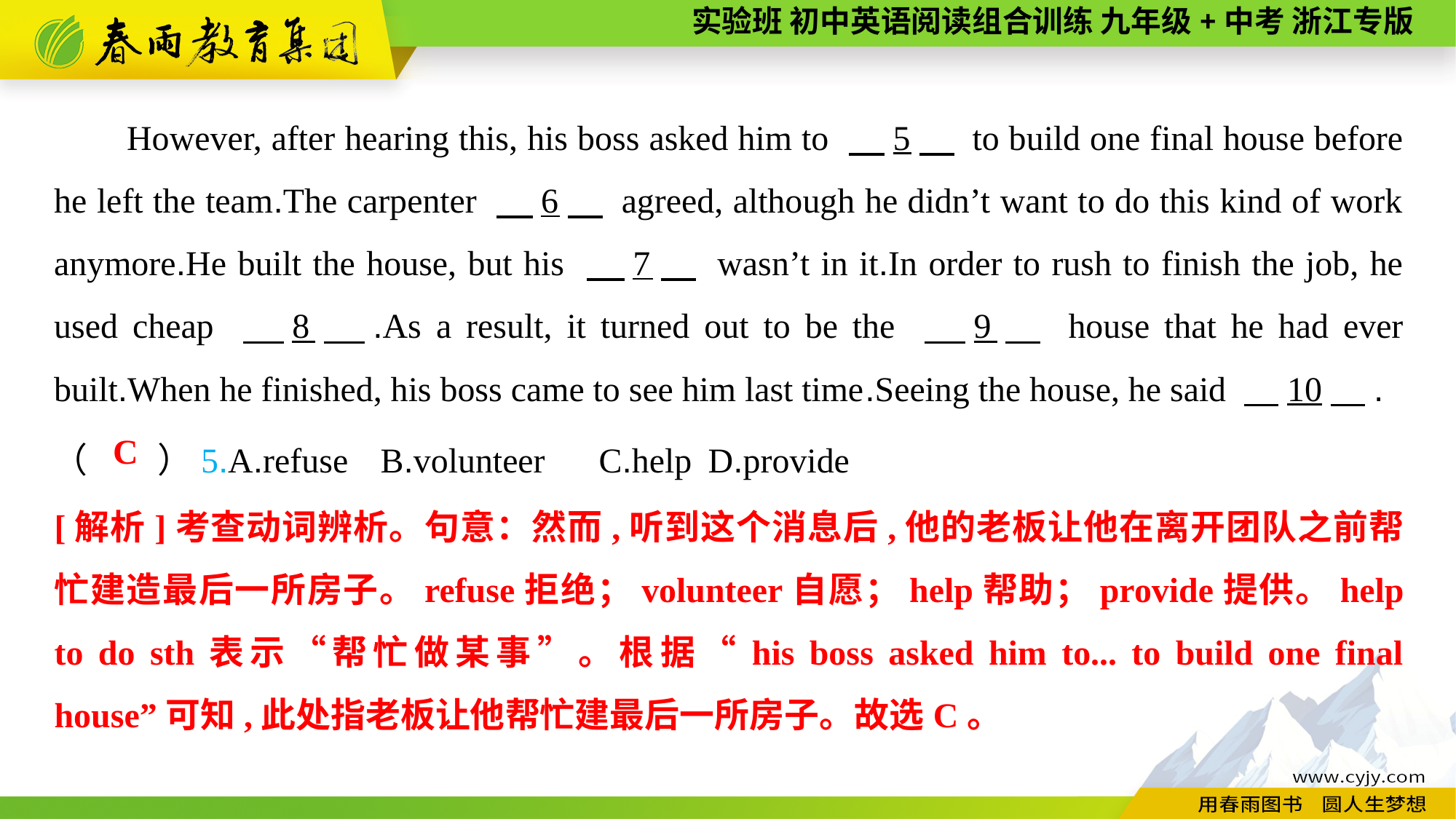

However, after hearing this, his boss asked him to 　5　 to build one final house before he left the team.The carpenter 　6　 agreed, although he didn’t want to do this kind of work anymore.He built the house, but his 　7　 wasn’t in it.In order to rush to finish the job, he used cheap 　8　.As a result, it turned out to be the 　9　 house that he had ever built.When he finished, his boss came to see him last time.Seeing the house, he said 　10　.
（　　）5.A.refuse	B.volunteer	C.help	D.provide
C
[解析]考查动词辨析。句意：然而,听到这个消息后,他的老板让他在离开团队之前帮忙建造最后一所房子。refuse拒绝；volunteer自愿；help帮助；provide提供。help to do sth表示“帮忙做某事”。根据“his boss asked him to... to build one final house”可知,此处指老板让他帮忙建最后一所房子。故选C。